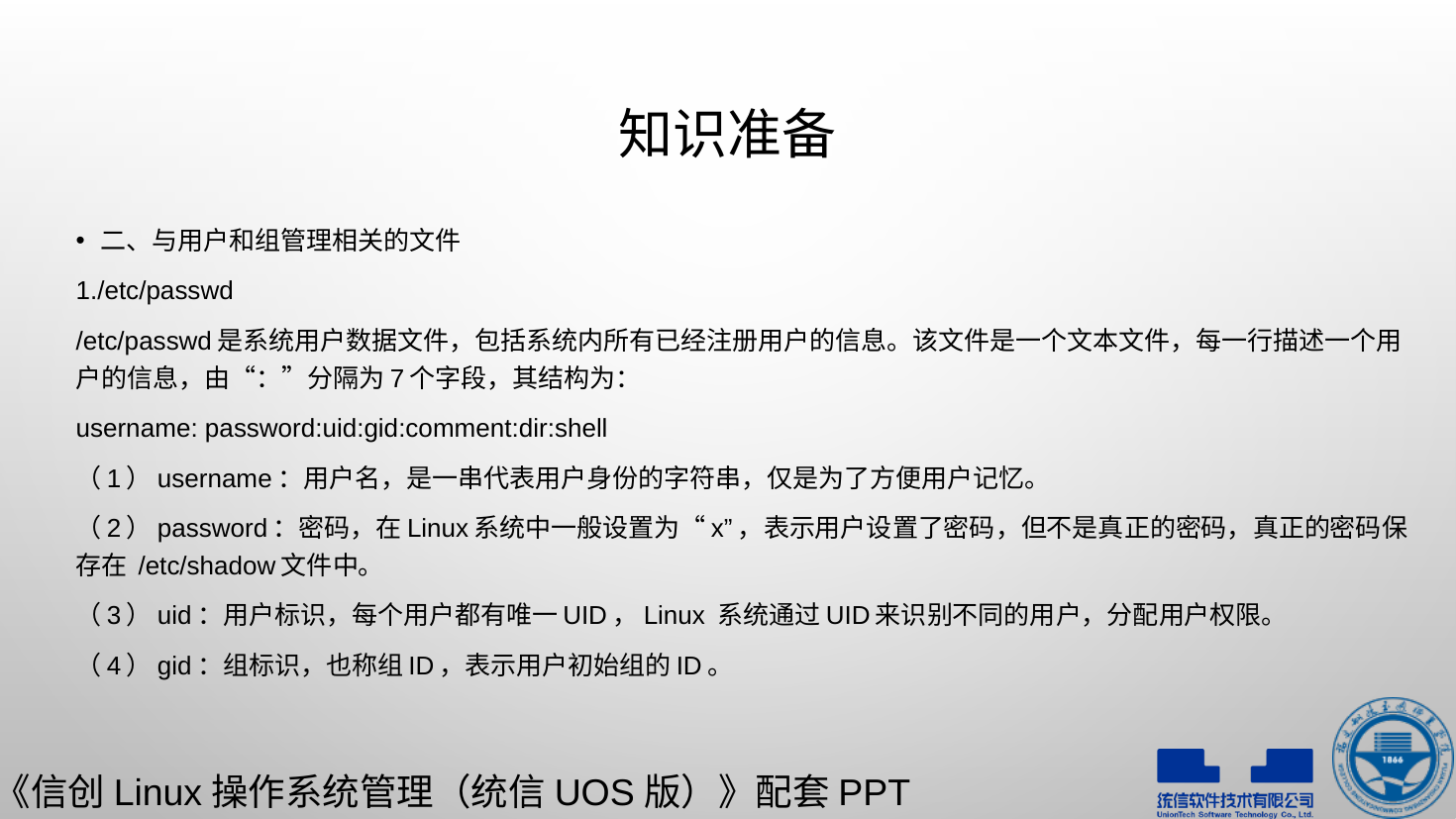

# 知识准备
二、与用户和组管理相关的文件
1./etc/passwd
/etc/passwd是系统用户数据文件，包括系统内所有已经注册用户的信息。该文件是一个文本文件，每一行描述一个用户的信息，由“：”分隔为7个字段，其结构为：
username: password:uid:gid:comment:dir:shell
（1）username：用户名，是一串代表用户身份的字符串，仅是为了方便用户记忆。
（2）password：密码，在Linux系统中一般设置为“x”，表示用户设置了密码，但不是真正的密码，真正的密码保存在 /etc/shadow文件中。
（3）uid：用户标识，每个用户都有唯一UID，Linux 系统通过UID来识别不同的用户，分配用户权限。
（4）gid：组标识，也称组ID，表示用户初始组的ID。